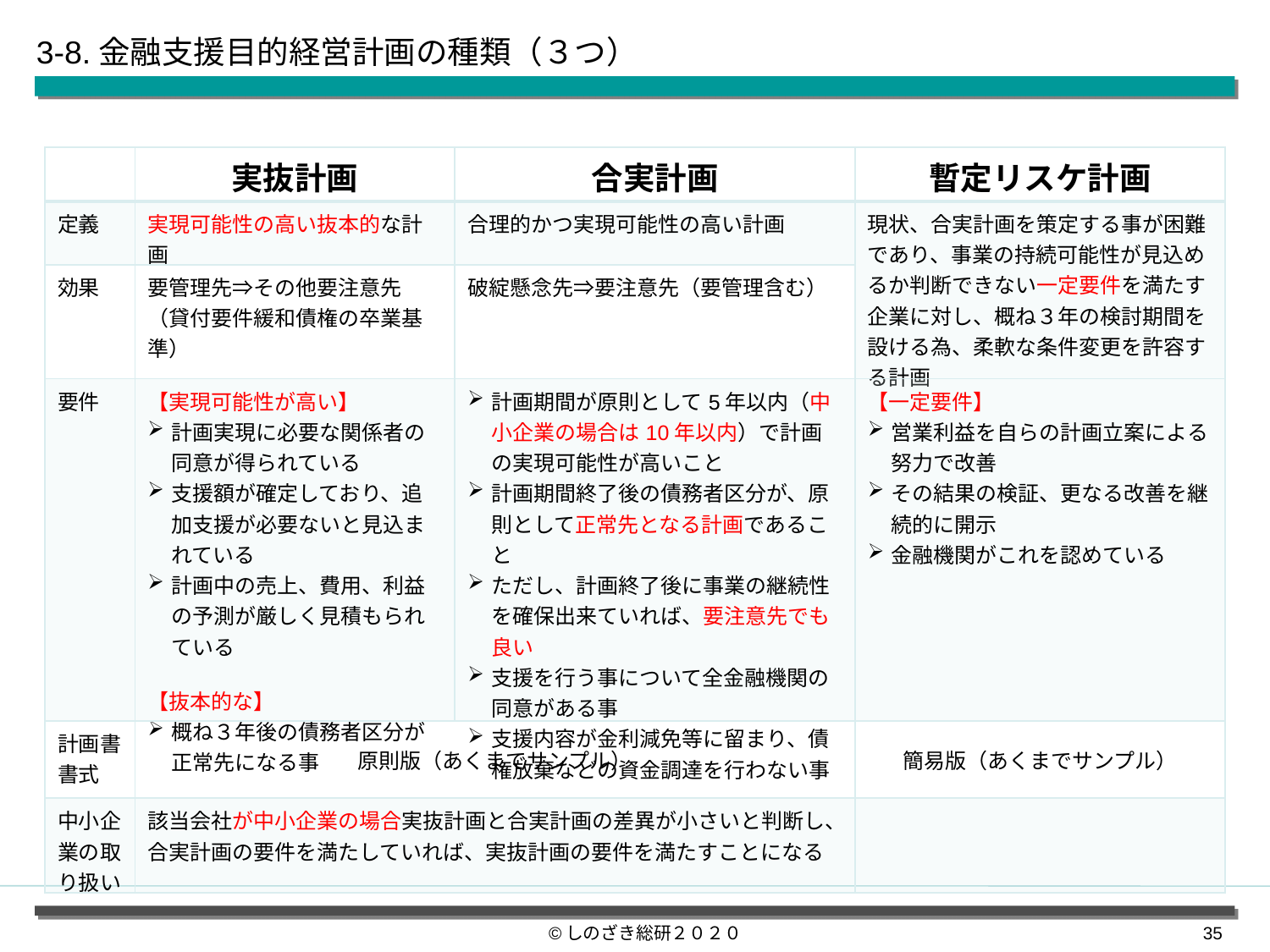

3-8.金融支援目的経営計画の種類（３つ）
|  | 実抜計画 | 合実計画 | 暫定リスケ計画 |
| --- | --- | --- | --- |
| 定義 | 実現可能性の高い抜本的な計画 | 合理的かつ実現可能性の高い計画 | 現状、合実計画を策定する事が困難であり、事業の持続可能性が見込めるか判断できない一定要件を満たす企業に対し、概ね３年の検討期間を設ける為、柔軟な条件変更を許容する計画 |
| 効果 | 要管理先⇒その他要注意先（貸付要件緩和債権の卒業基準） | 破綻懸念先⇒要注意先（要管理含む） |  |
| 要件 | 【実現可能性が高い】 計画実現に必要な関係者の同意が得られている 支援額が確定しており、追加支援が必要ないと見込まれている 計画中の売上、費用、利益の予測が厳しく見積もられている 【抜本的な】 概ね３年後の債務者区分が正常先になる事 | 計画期間が原則として5年以内（中小企業の場合は10年以内）で計画の実現可能性が高いこと 計画期間終了後の債務者区分が、原則として正常先となる計画であること ただし、計画終了後に事業の継続性を確保出来ていれば、要注意先でも良い 支援を行う事について全金融機関の同意がある事 支援内容が金利減免等に留まり、債権放棄などの資金調達を行わない事 | 【一定要件】 営業利益を自らの計画立案による努力で改善 その結果の検証、更なる改善を継続的に開示 金融機関がこれを認めている |
| 計画書書式 | 原則版（あくまでサンプル） |  | 簡易版（あくまでサンプル） |
| 中小企業の取り扱い | 該当会社が中小企業の場合実抜計画と合実計画の差異が小さいと判断し、合実計画の要件を満たしていれば、実抜計画の要件を満たすことになる |  |  |
©しのざき総研２０２０
35